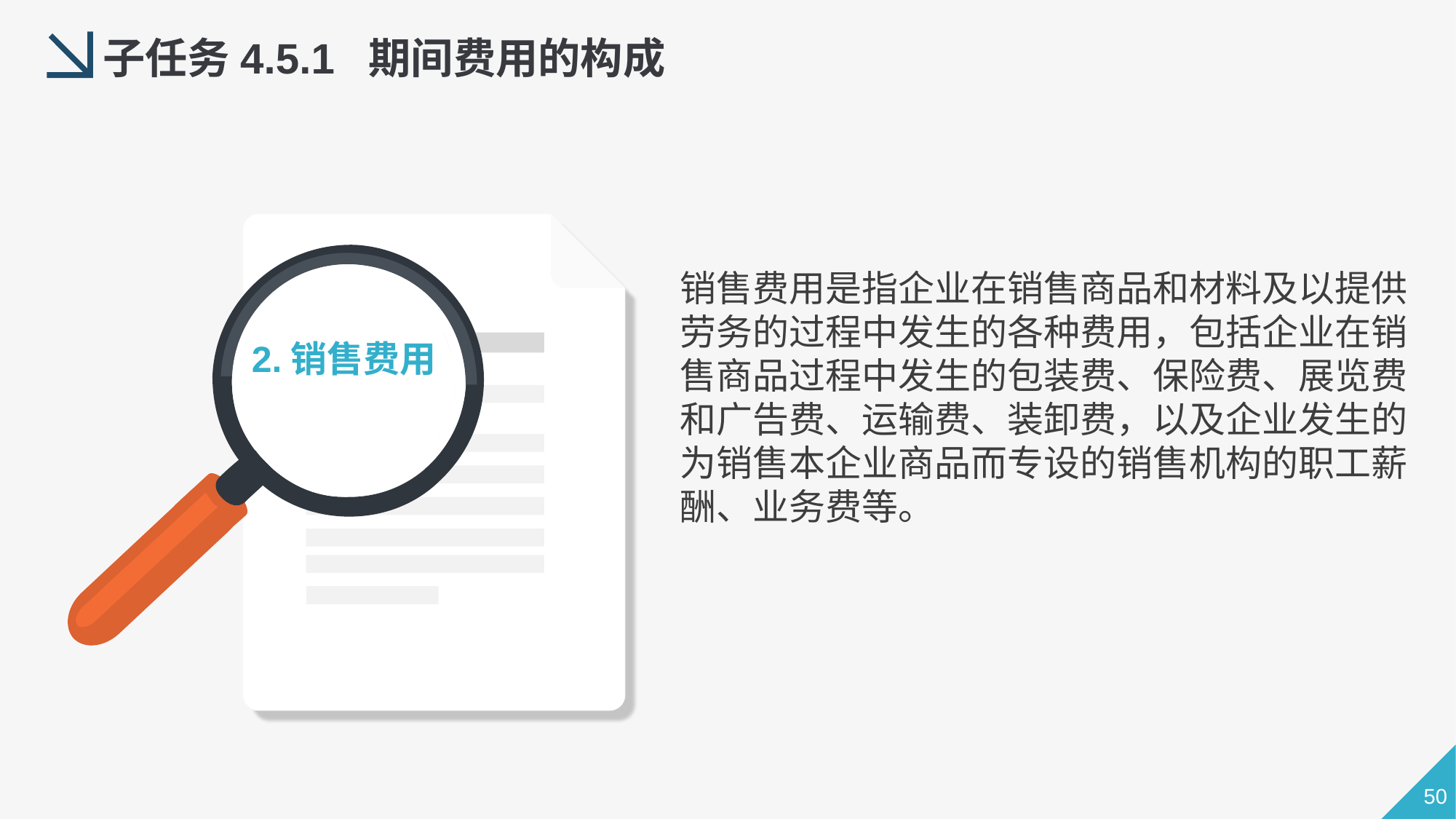

子任务4.5.1  期间费用的构成

销售费用是指企业在销售商品和材料及以提供劳务的过程中发生的各种费用，包括企业在销售商品过程中发生的包装费、保险费、展览费和广告费、运输费、装卸费，以及企业发生的为销售本企业商品而专设的销售机构的职工薪酬、业务费等。
2.销售费用